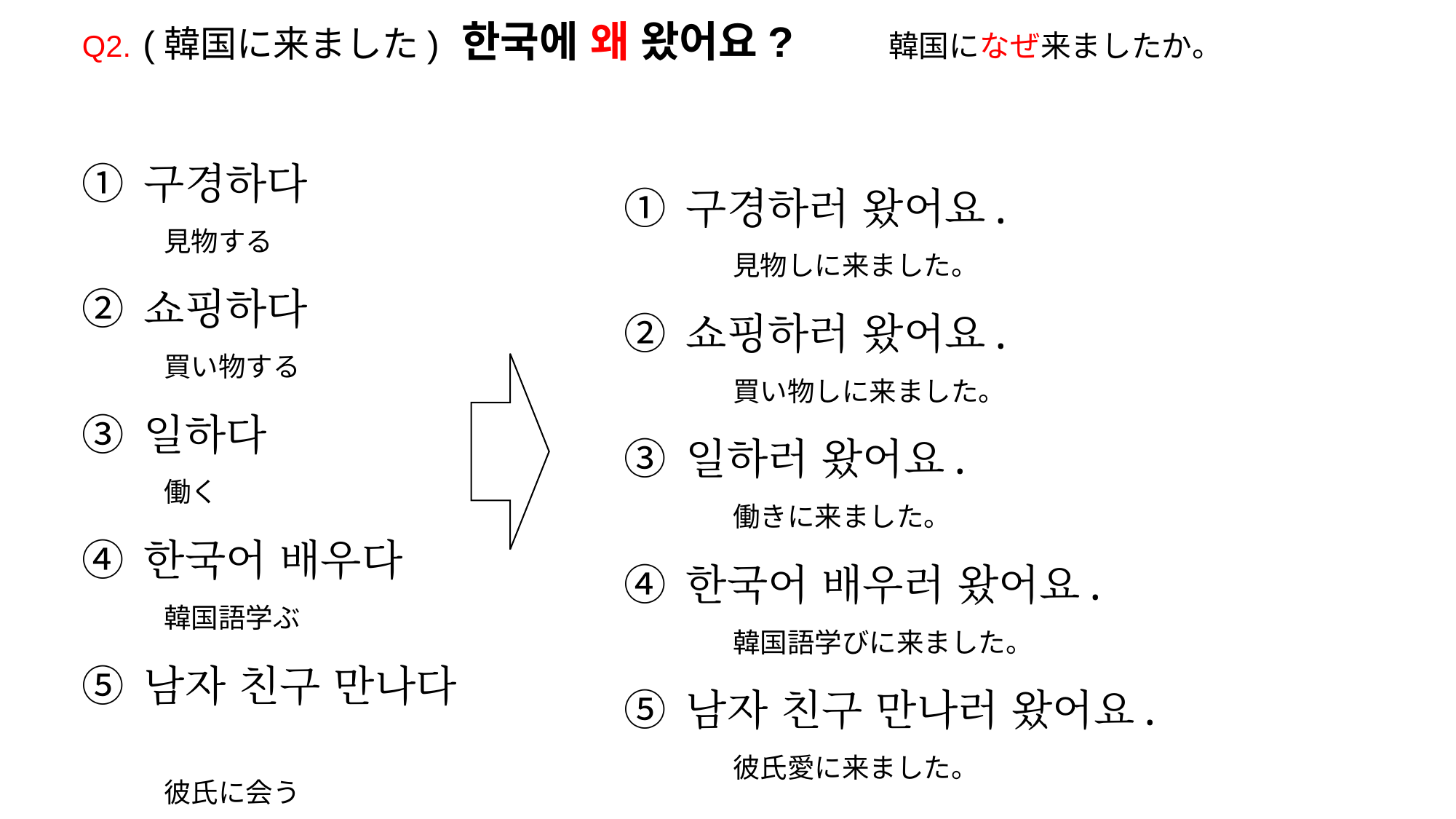

# Q2. (韓国に来ました) 한국에 왜 왔어요?　　韓国になぜ来ましたか。

① 구경하다
　　　見物する
② 쇼핑하다
　　　買い物する
③ 일하다
　　　働く
④ 한국어 배우다
　　　韓国語学ぶ
⑤ 남자 친구 만나다
　　　彼氏に会う
① 구경하러 왔어요.
　　　　見物しに来ました。
② 쇼핑하러 왔어요.
　　　　買い物しに来ました。
③ 일하러 왔어요.
　　　　働きに来ました。
④ 한국어 배우러 왔어요.
　　　　韓国語学びに来ました。
⑤ 남자 친구 만나러 왔어요.
　　　　彼氏愛に来ました。